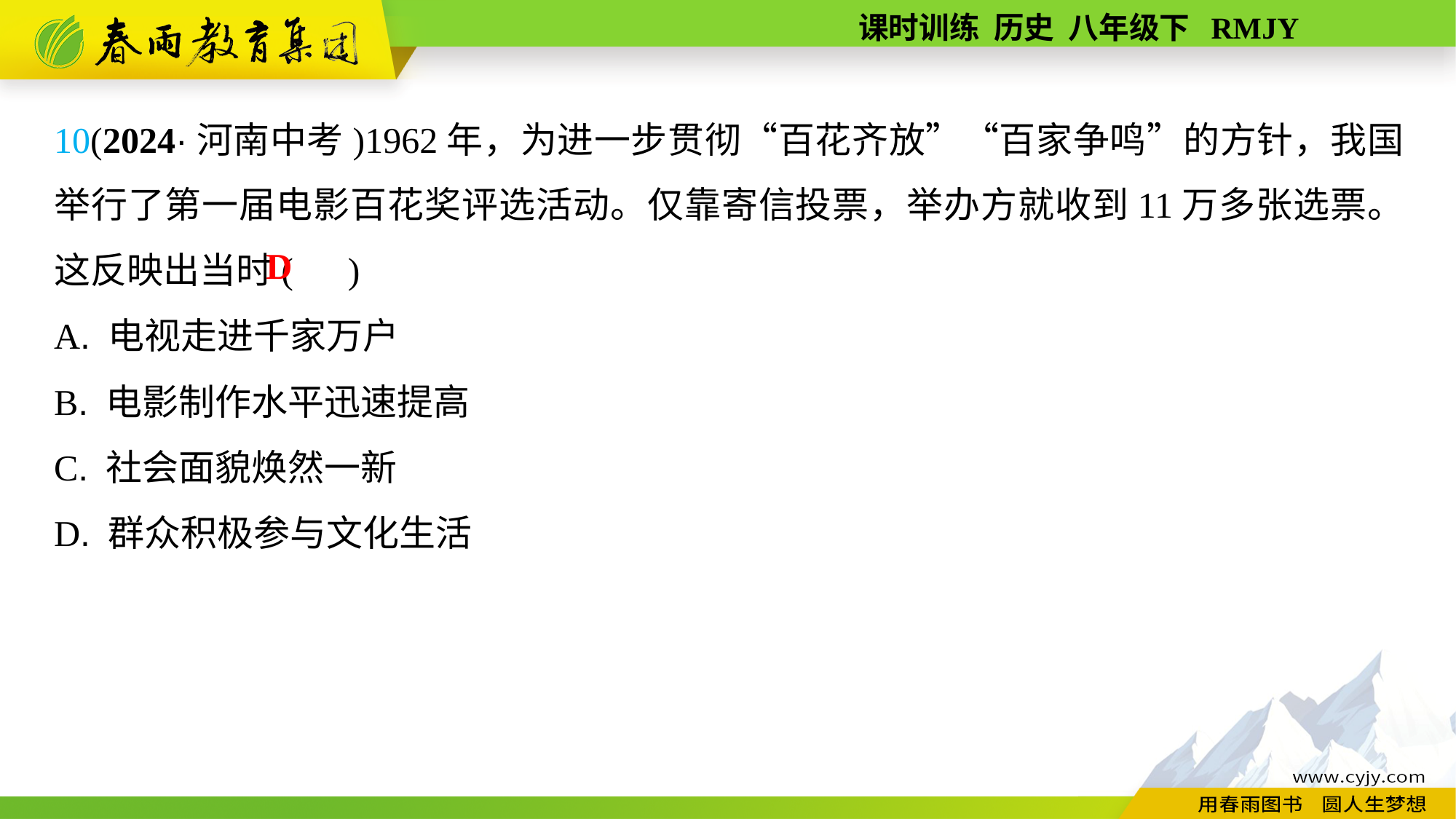

10(2024·河南中考)1962年，为进一步贯彻“百花齐放”“百家争鸣”的方针，我国举行了第一届电影百花奖评选活动。仅靠寄信投票，举办方就收到11万多张选票。这反映出当时(      )
A. 电视走进千家万户
B. 电影制作水平迅速提高
C. 社会面貌焕然一新
D. 群众积极参与文化生活
D